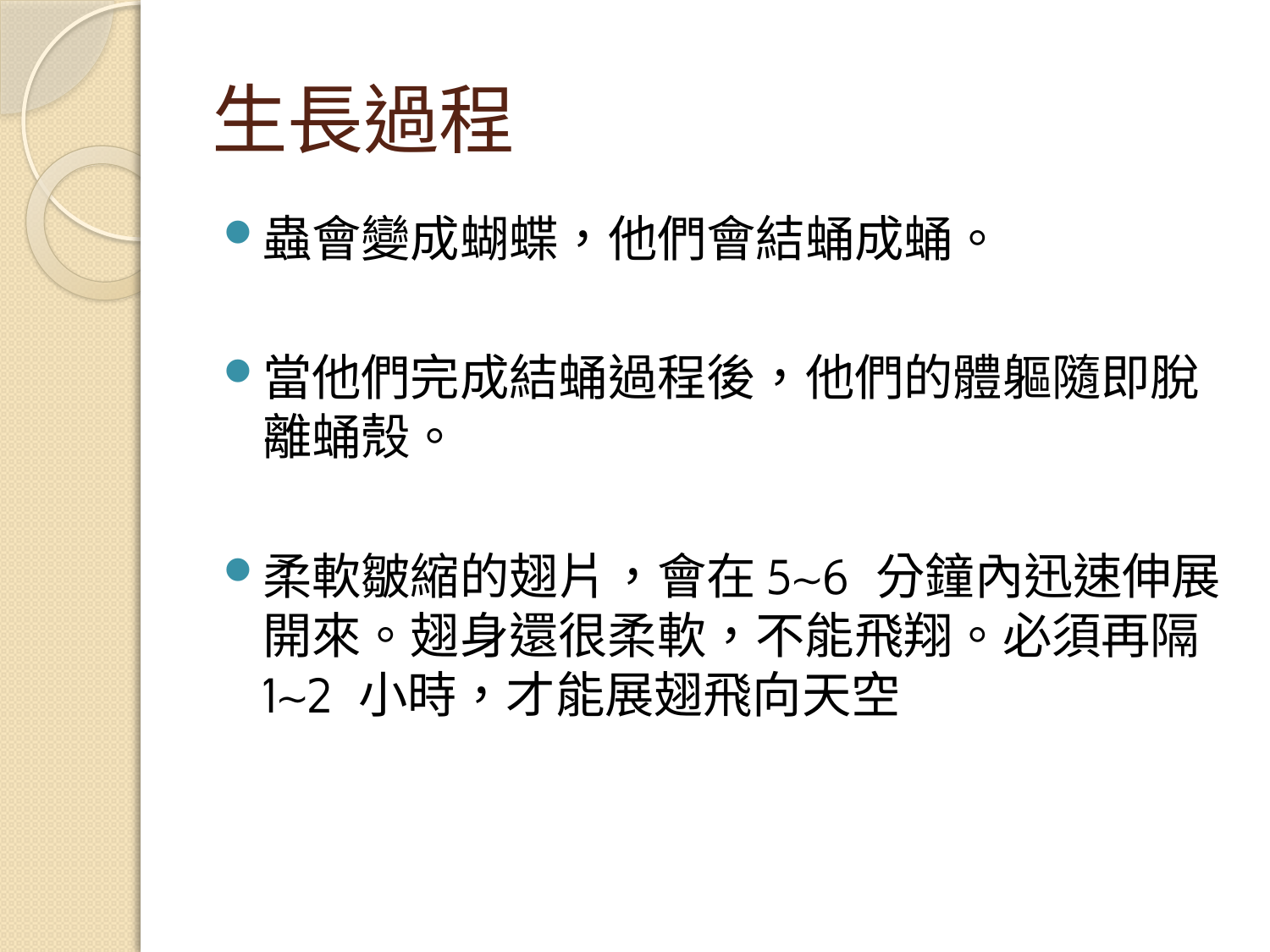

# 生長過程
蟲會變成蝴蝶，他們會結蛹成蛹。

當他們完成結蛹過程後，他們的體軀隨即脫離蛹殼。

柔軟皺縮的翅片，會在5~6 分鐘內迅速伸展開來。翅身還很柔軟，不能飛翔。必須再隔1~2 小時，才能展翅飛向天空